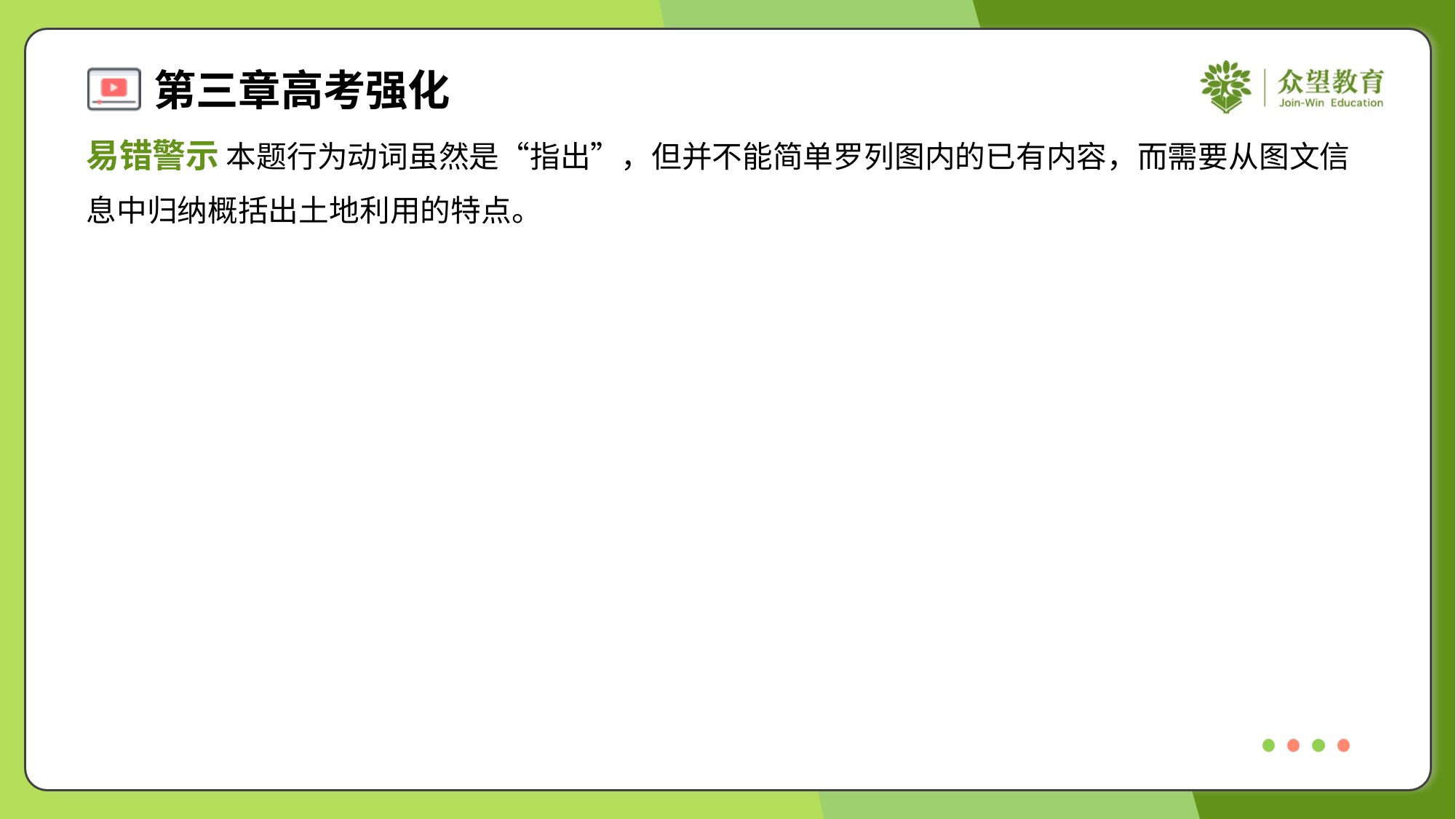

易错警示 本题行为动词虽然是“指出”，但并不能简单罗列图内的已有内容，而需要从图文信
息中归纳概括出土地利用的特点。